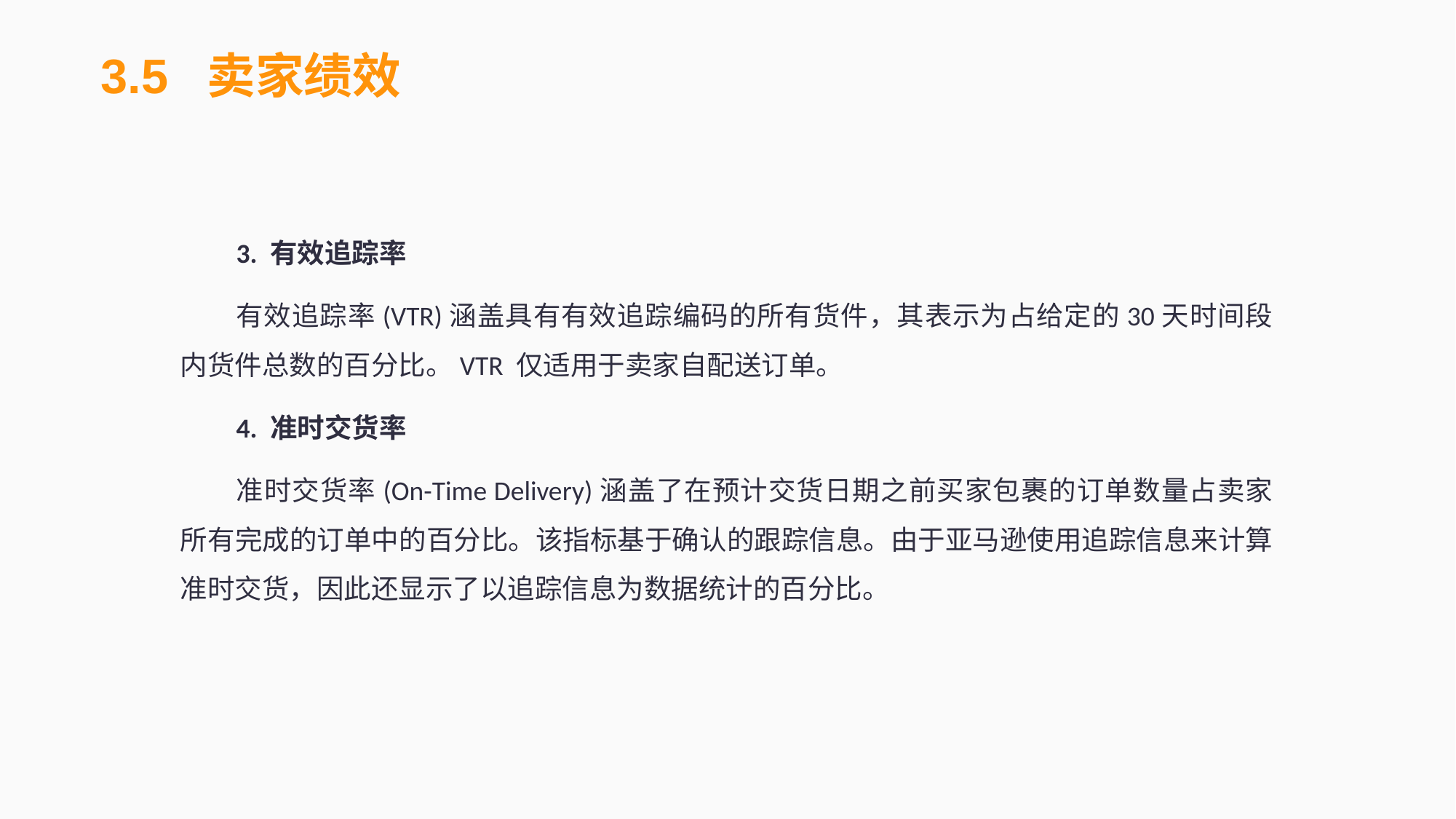

3.5  卖家绩效
3. 有效追踪率
有效追踪率(VTR)涵盖具有有效追踪编码的所有货件，其表示为占给定的30天时间段内货件总数的百分比。VTR 仅适用于卖家自配送订单。
4. 准时交货率
准时交货率(On-Time Delivery)涵盖了在预计交货日期之前买家包裹的订单数量占卖家所有完成的订单中的百分比。该指标基于确认的跟踪信息。由于亚马逊使用追踪信息来计算准时交货，因此还显示了以追踪信息为数据统计的百分比。